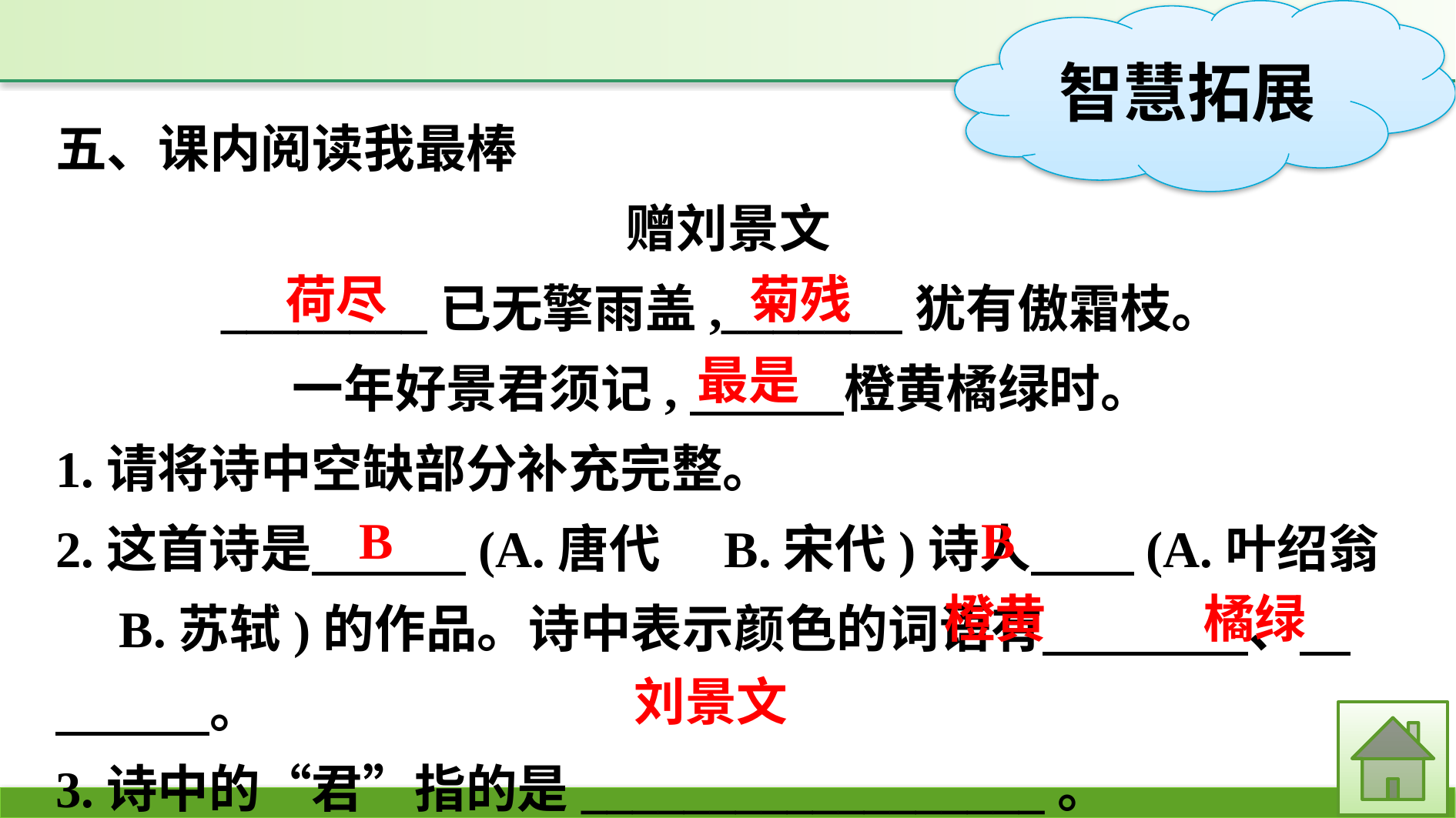

五、课内阅读我最棒
赠刘景文
________已无擎雨盖,_______犹有傲霜枝。
一年好景君须记,　　　橙黄橘绿时。
1.请将诗中空缺部分补充完整。
2.这首诗是　　　(A.唐代　B.宋代)诗人　　(A.叶绍翁　B.苏轼)的作品。诗中表示颜色的词语有　　　　、　　　　。
3.诗中的“君”指的是__________________。
菊残
荷尽
最是
B
B
橙黄
橘绿
刘景文